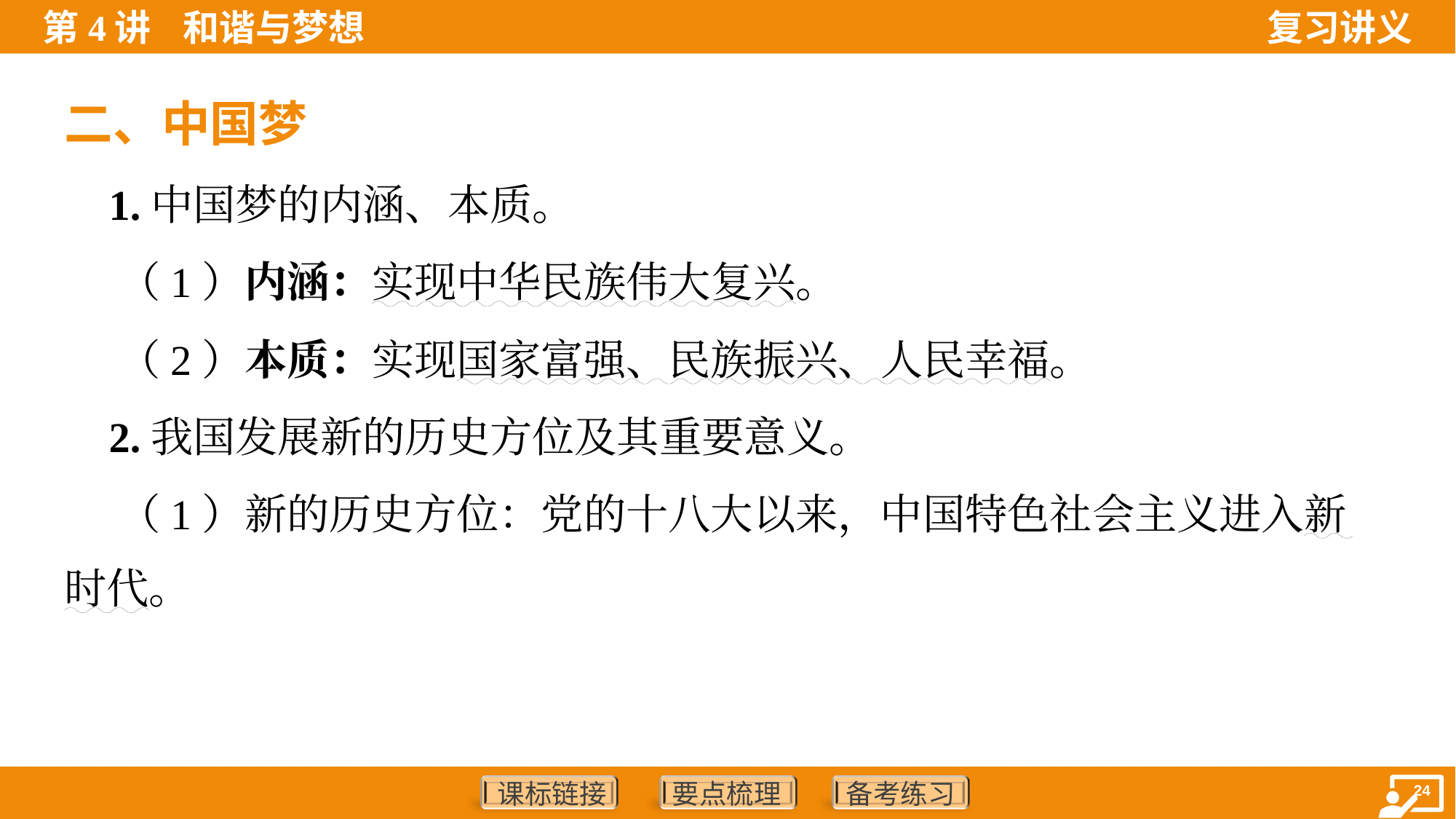

二、中国梦
    1.中国梦的内涵、本质。
    （1）内涵：实现中华民族伟大复兴。
    （2）本质：实现国家富强、民族振兴、人民幸福。
    2.我国发展新的历史方位及其重要意义。
    （1）新的历史方位：党的十八大以来，中国特色社会主义进入新
时代。